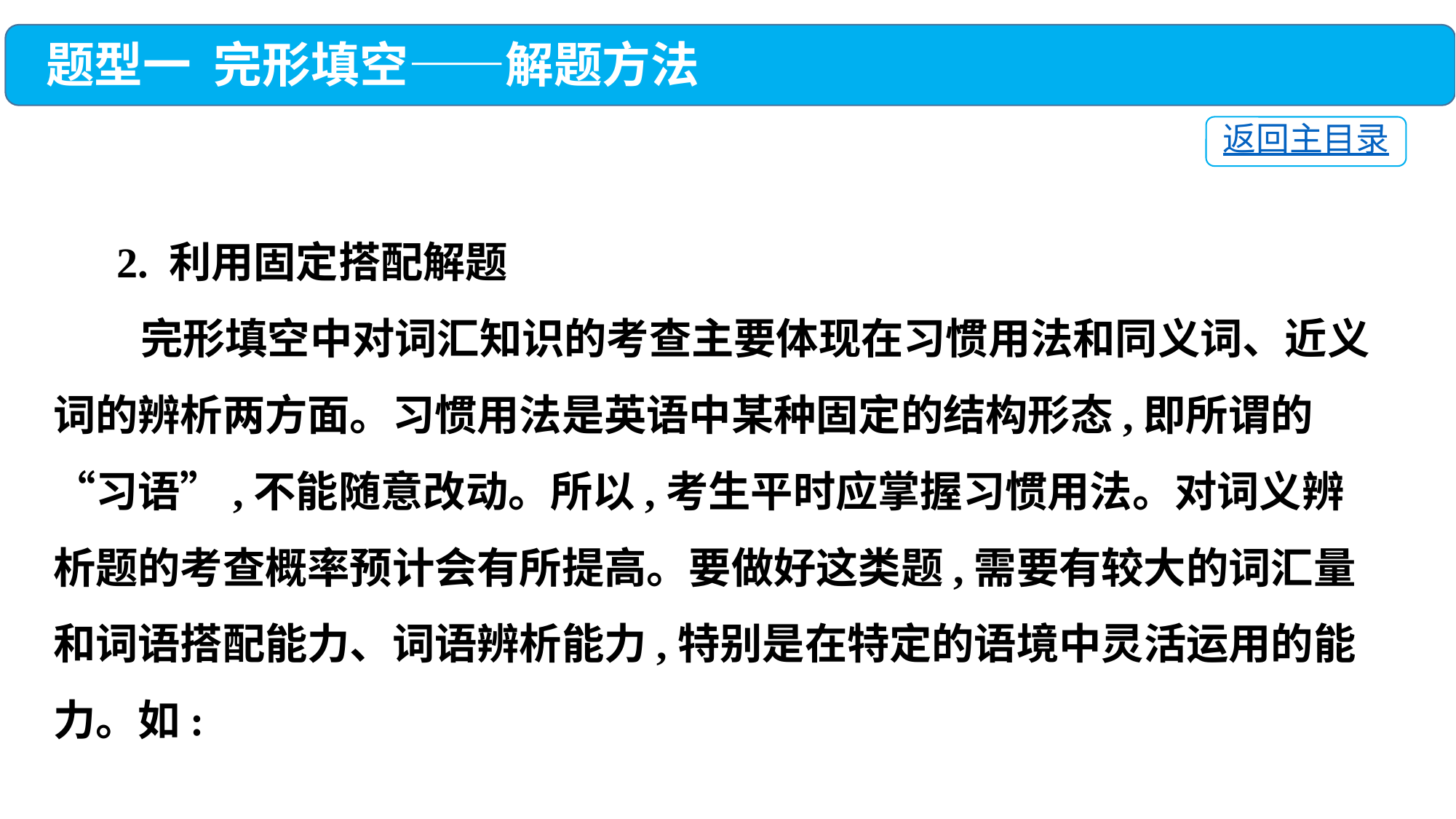

题型一  完形填空——解题方法
返回主目录
      2. 利用固定搭配解题
        完形填空中对词汇知识的考查主要体现在习惯用法和同义词、近义词的辨析两方面。习惯用法是英语中某种固定的结构形态,即所谓的“习语”,不能随意改动。所以,考生平时应掌握习惯用法。对词义辨析题的考查概率预计会有所提高。要做好这类题,需要有较大的词汇量和词语搭配能力、词语辨析能力,特别是在特定的语境中灵活运用的能力。如: